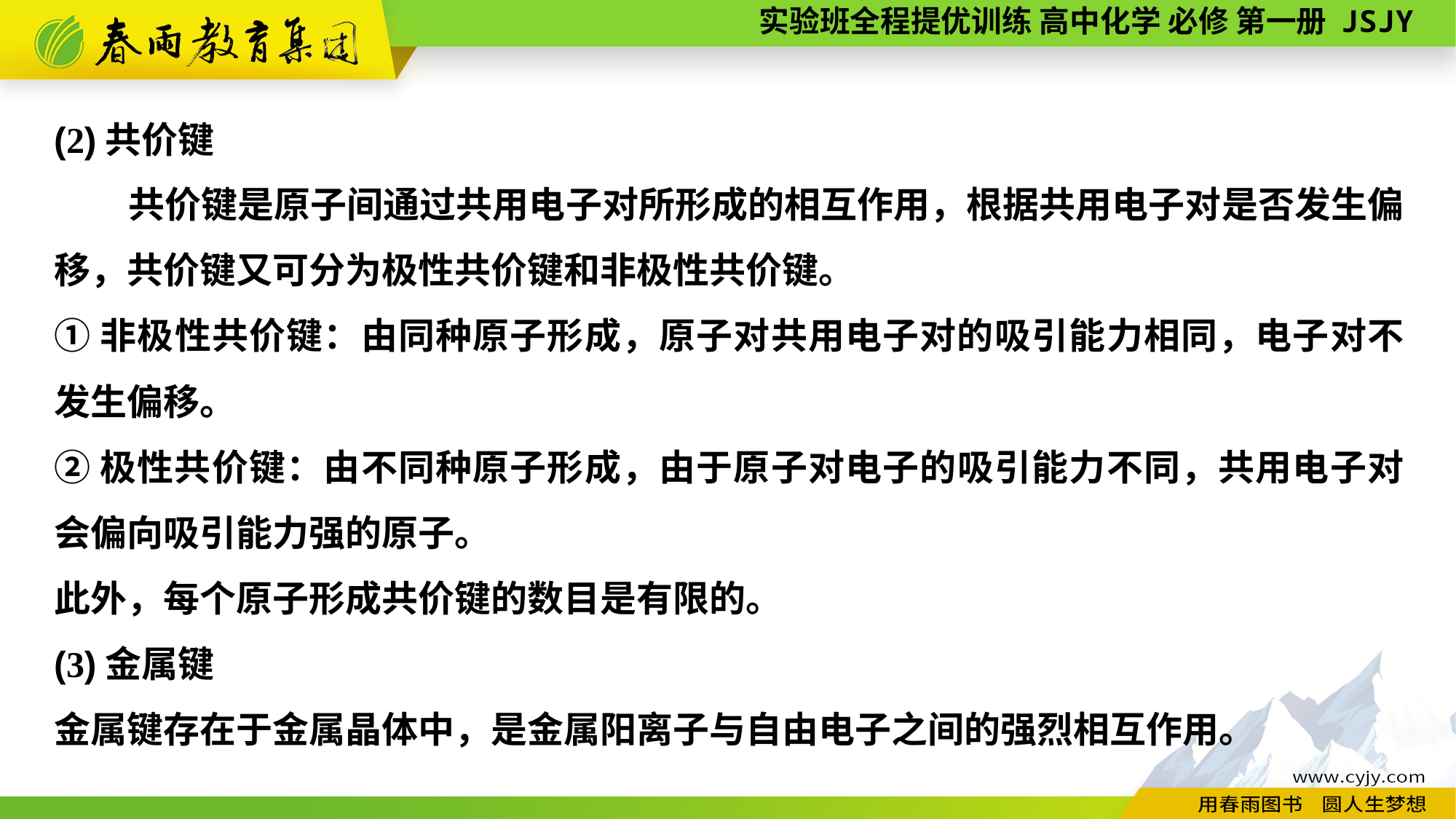

(2)共价键
共价键是原子间通过共用电子对所形成的相互作用，根据共用电子对是否发生偏移，共价键又可分为极性共价键和非极性共价键。
①非极性共价键：由同种原子形成，原子对共用电子对的吸引能力相同，电子对不发生偏移。
②极性共价键：由不同种原子形成，由于原子对电子的吸引能力不同，共用电子对会偏向吸引能力强的原子。
此外，每个原子形成共价键的数目是有限的。
(3)金属键
金属键存在于金属晶体中，是金属阳离子与自由电子之间的强烈相互作用。